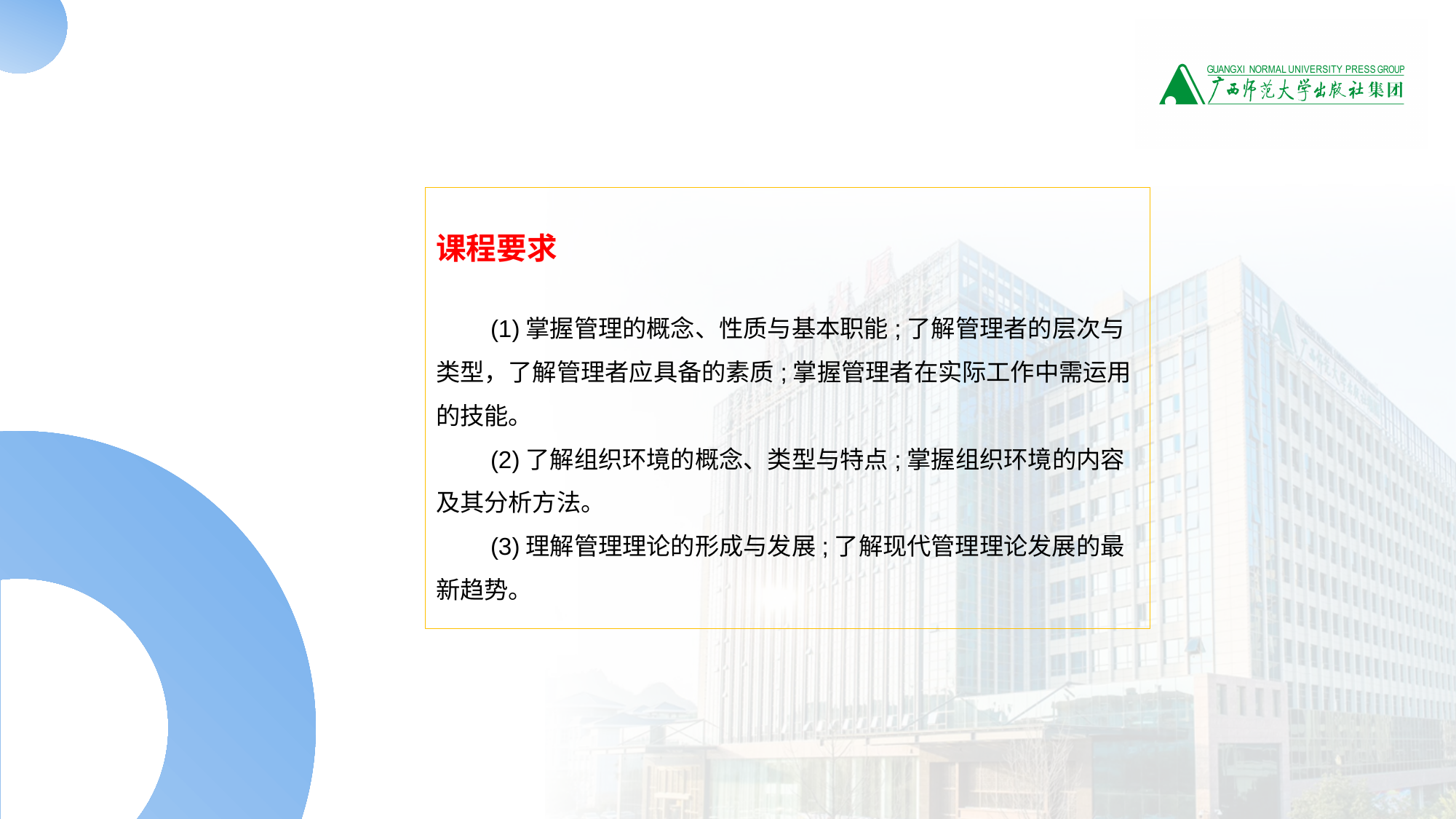

课程要求

(1)掌握管理的概念、性质与基本职能;了解管理者的层次与类型，了解管理者应具备的素质;掌握管理者在实际工作中需运用的技能。
(2)了解组织环境的概念、类型与特点;掌握组织环境的内容及其分析方法。
(3)理解管理理论的形成与发展;了解现代管理理论发展的最新趋势。